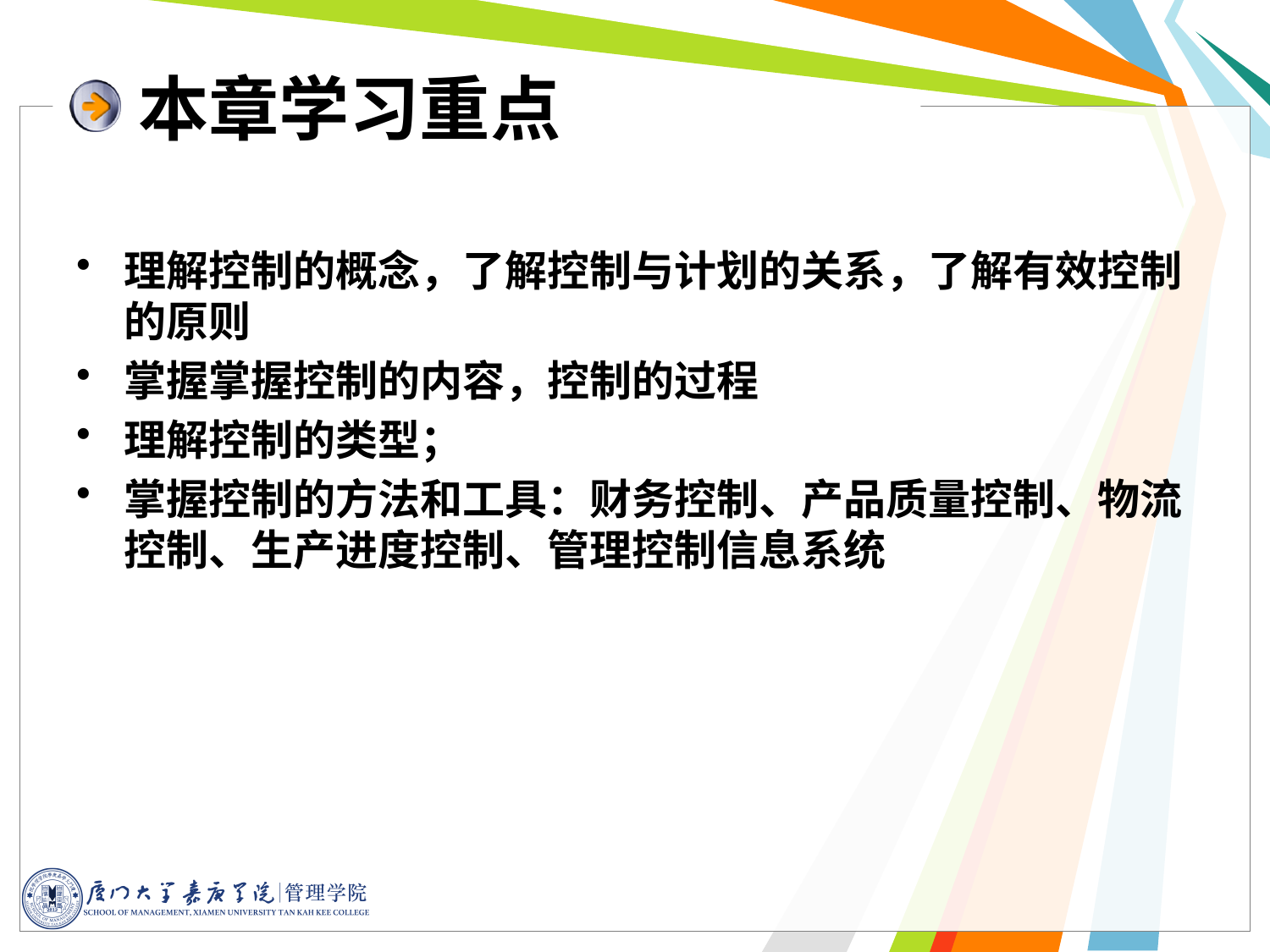

# 本章学习重点
理解控制的概念，了解控制与计划的关系，了解有效控制的原则
掌握掌握控制的内容，控制的过程
理解控制的类型；
掌握控制的方法和工具：财务控制、产品质量控制、物流控制、生产进度控制、管理控制信息系统